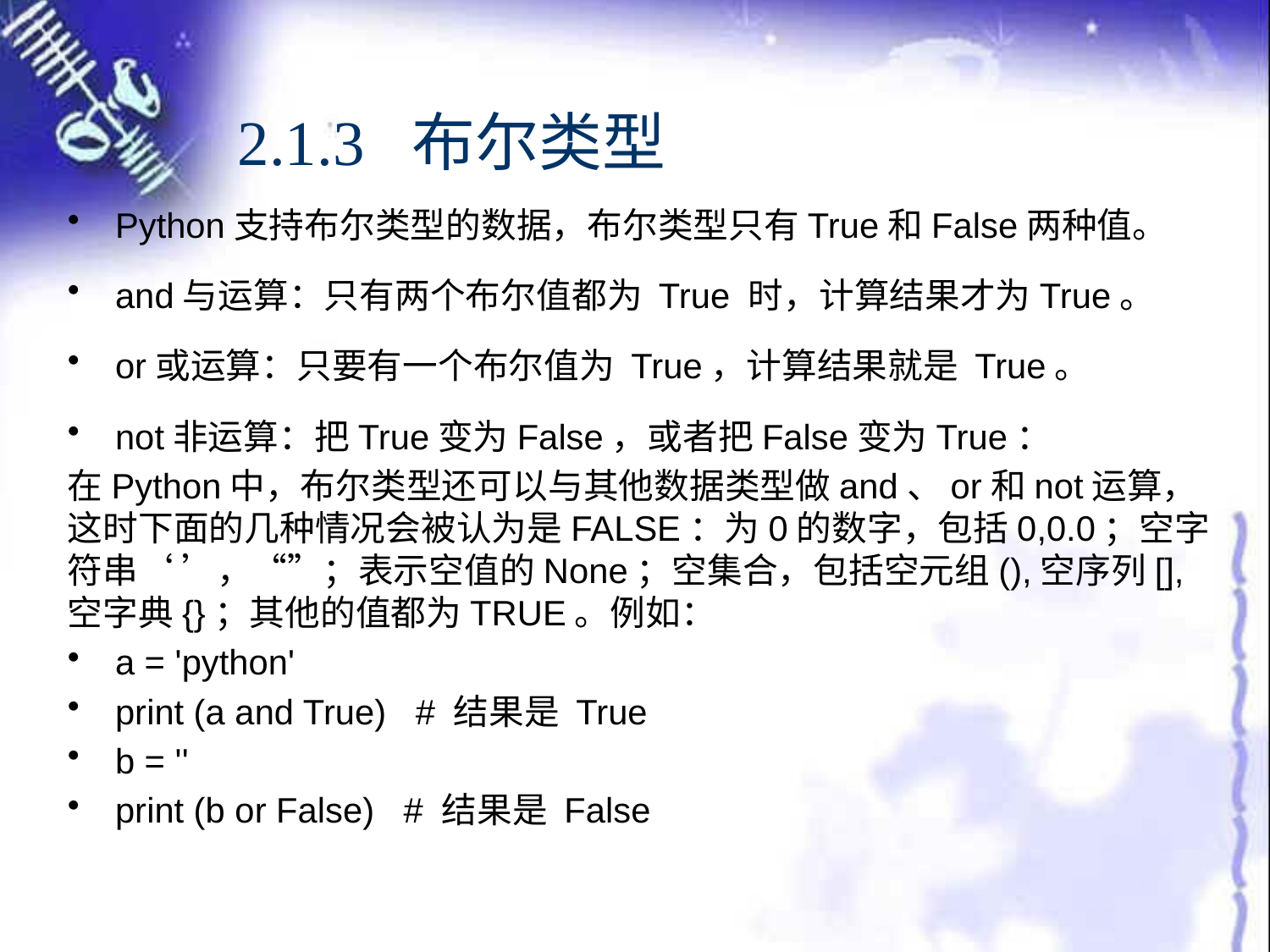

# 2.1.3  布尔类型
Python支持布尔类型的数据，布尔类型只有True和False两种值。
and与运算：只有两个布尔值都为 True 时，计算结果才为True。
or或运算：只要有一个布尔值为 True，计算结果就是 True。
not非运算：把True变为False，或者把False变为True：
在Python中，布尔类型还可以与其他数据类型做and、or和not运算，这时下面的几种情况会被认为是FALSE：为0的数字，包括0,0.0；空字符串‘ ’，“”；表示空值的None；空集合，包括空元组(),空序列[],空字典{}；其他的值都为TRUE。例如：
a = 'python'
print (a and True)   # 结果是 True
b = ''
print (b or False)   # 结果是 False

7